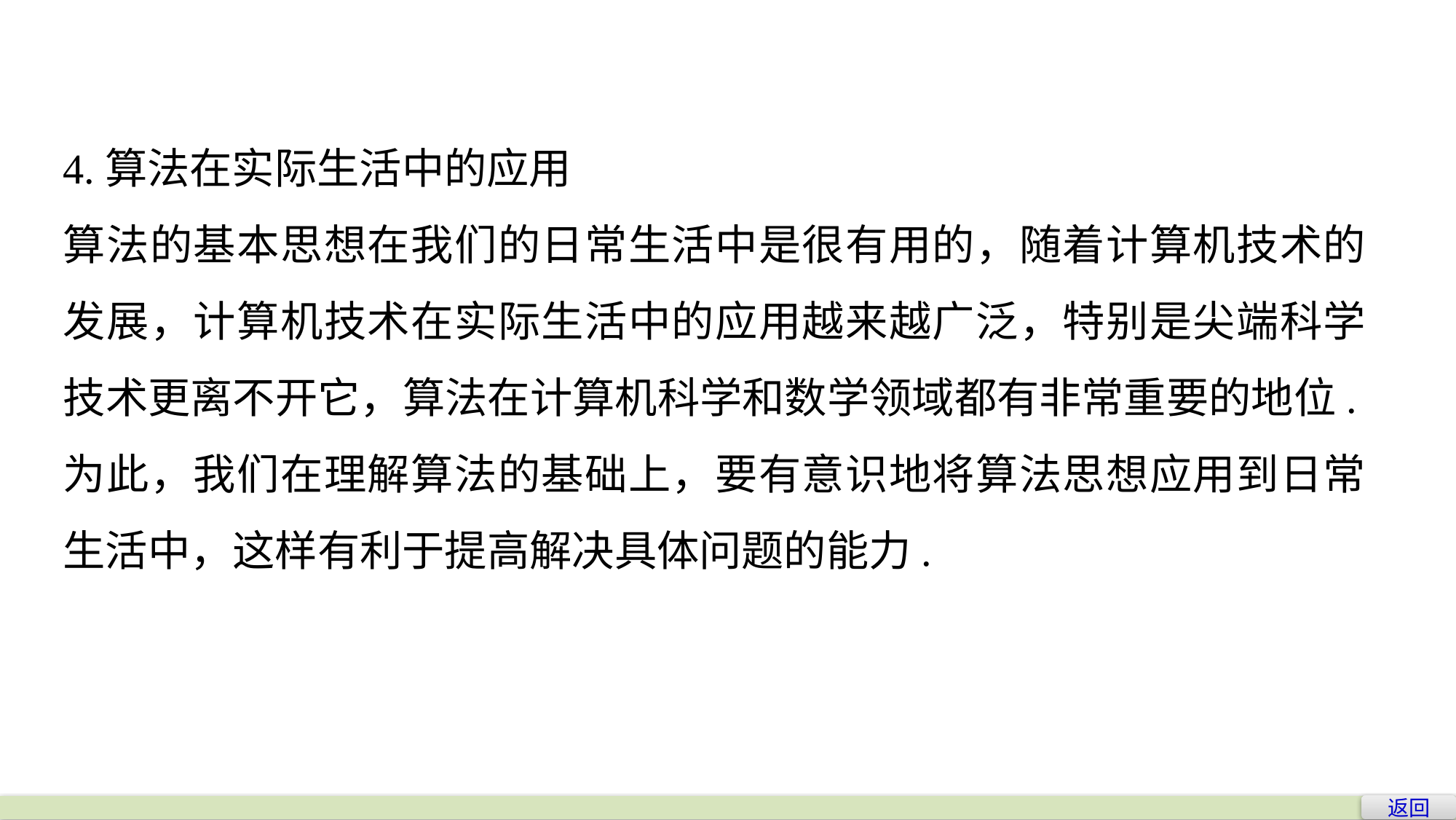

4.算法在实际生活中的应用
算法的基本思想在我们的日常生活中是很有用的，随着计算机技术的发展，计算机技术在实际生活中的应用越来越广泛，特别是尖端科学技术更离不开它，算法在计算机科学和数学领域都有非常重要的地位.为此，我们在理解算法的基础上，要有意识地将算法思想应用到日常生活中，这样有利于提高解决具体问题的能力.
返回